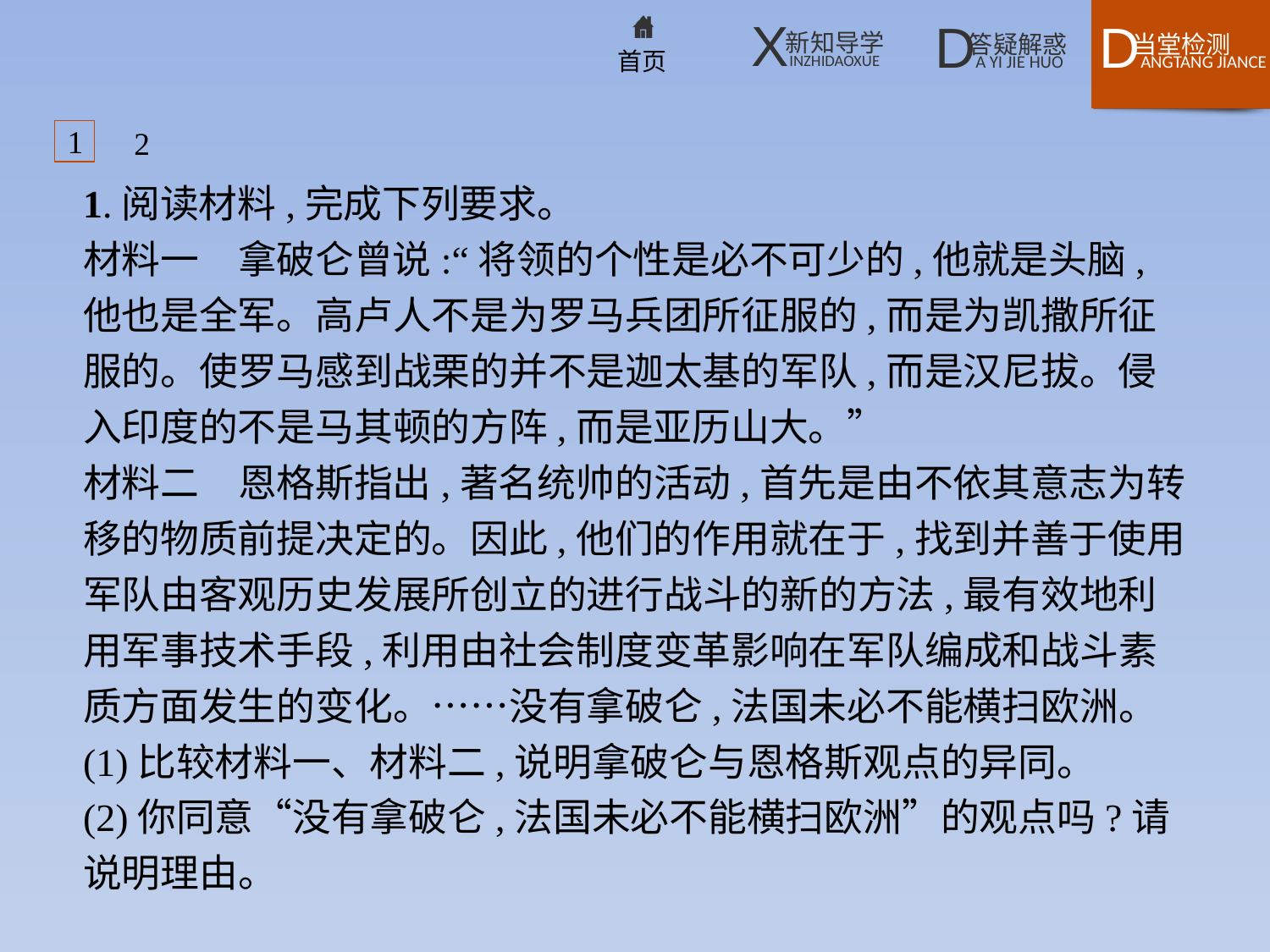

1
2
1.阅读材料,完成下列要求。
材料一　拿破仑曾说:“将领的个性是必不可少的,他就是头脑,他也是全军。高卢人不是为罗马兵团所征服的,而是为凯撒所征服的。使罗马感到战栗的并不是迦太基的军队,而是汉尼拔。侵入印度的不是马其顿的方阵,而是亚历山大。”
材料二　恩格斯指出,著名统帅的活动,首先是由不依其意志为转移的物质前提决定的。因此,他们的作用就在于,找到并善于使用军队由客观历史发展所创立的进行战斗的新的方法,最有效地利用军事技术手段,利用由社会制度变革影响在军队编成和战斗素质方面发生的变化。……没有拿破仑,法国未必不能横扫欧洲。
(1)比较材料一、材料二,说明拿破仑与恩格斯观点的异同。
(2)你同意“没有拿破仑,法国未必不能横扫欧洲”的观点吗?请说明理由。